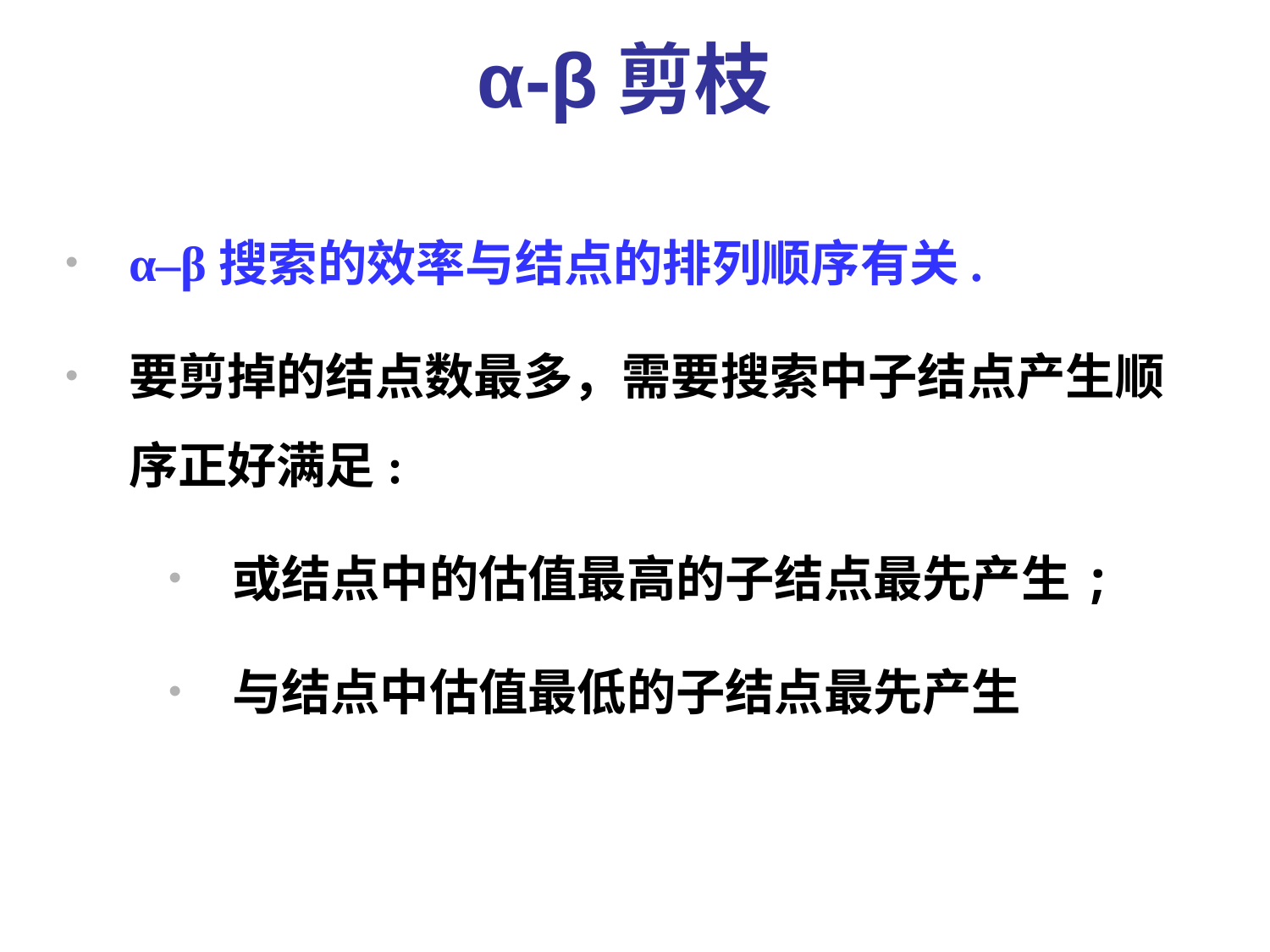

α-β剪枝
α–β搜索的效率与结点的排列顺序有关.
要剪掉的结点数最多，需要搜索中子结点产生顺序正好满足:
或结点中的估值最高的子结点最先产生;
与结点中估值最低的子结点最先产生